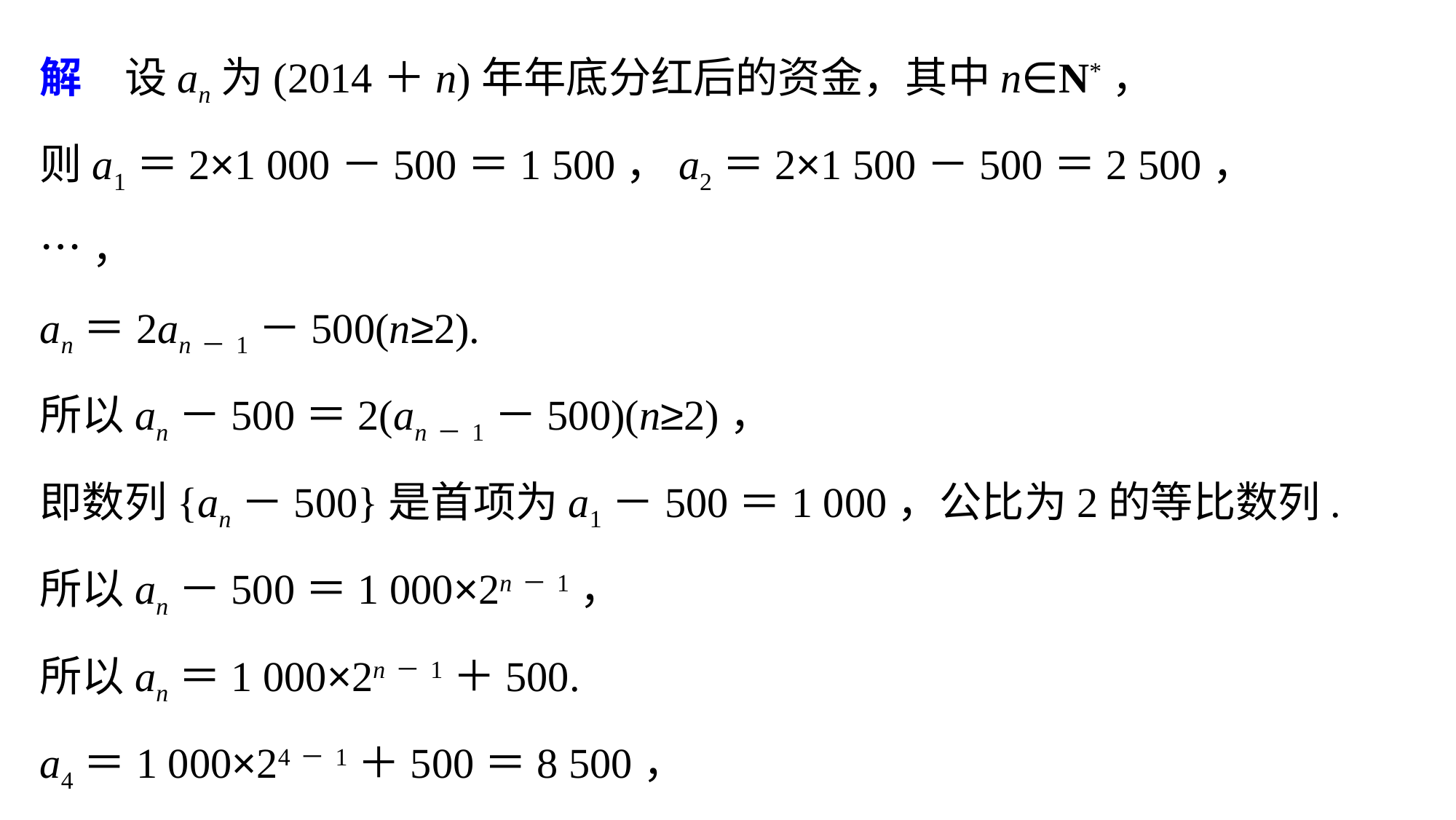

解　设an为(2014＋n)年年底分红后的资金，其中n∈N*，
则a1＝2×1 000－500＝1 500，a2＝2×1 500－500＝2 500，
…，
an＝2an－1－500(n≥2).
所以an－500＝2(an－1－500)(n≥2)，
即数列{an－500}是首项为a1－500＝1 000，公比为2的等比数列.
所以an－500＝1 000×2n－1，
所以an＝1 000×2n－1＋500.
a4＝1 000×24－1＋500＝8 500，
所以该企业2018年年底分红后的资金为8 500万元.